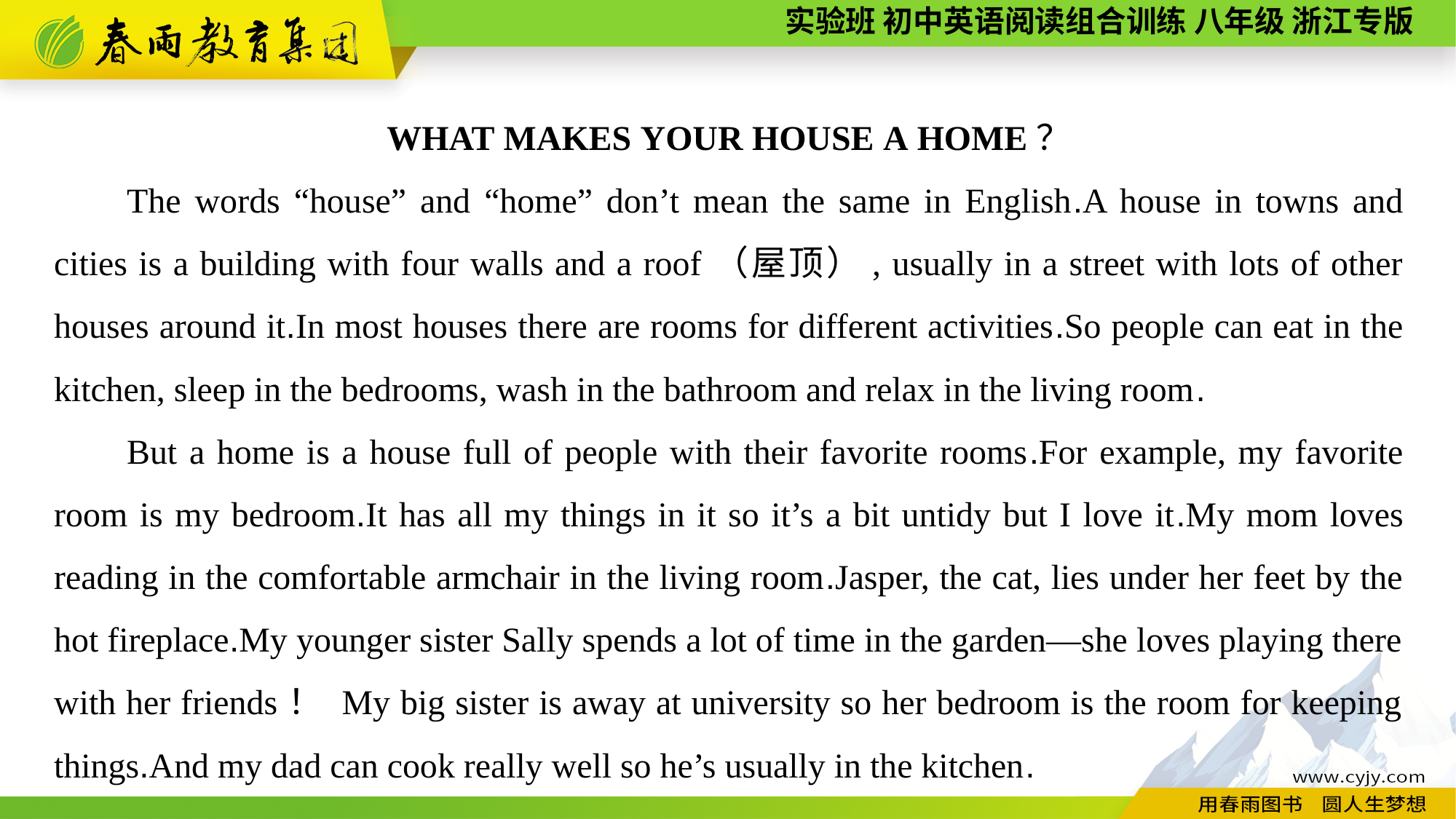

WHAT MAKES YOUR HOUSE A HOME？
The words “house” and “home” don’t mean the same in English.A house in towns and cities is a building with four walls and a roof（屋顶）, usually in a street with lots of other houses around it.In most houses there are rooms for different activities.So people can eat in the kitchen, sleep in the bedrooms, wash in the bathroom and relax in the living room.
But a home is a house full of people with their favorite rooms.For example, my favorite room is my bedroom.It has all my things in it so it’s a bit untidy but I love it.My mom loves reading in the comfortable armchair in the living room.Jasper, the cat, lies under her feet by the hot fireplace.My younger sister Sally spends a lot of time in the garden—she loves playing there with her friends！ My big sister is away at university so her bedroom is the room for keeping things.And my dad can cook really well so he’s usually in the kitchen.